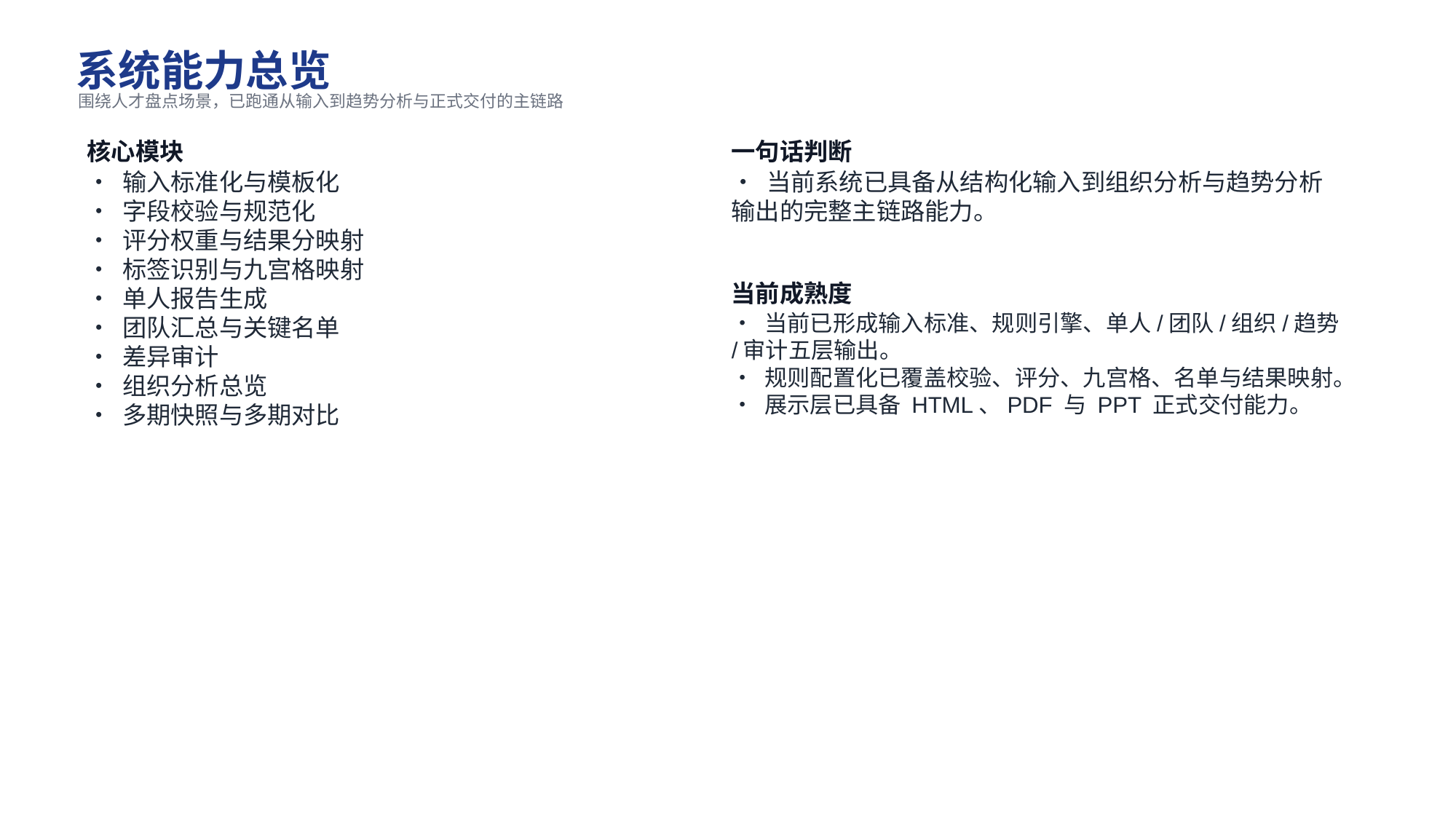

系统能力总览
围绕人才盘点场景，已跑通从输入到趋势分析与正式交付的主链路
核心模块
一句话判断
• 输入标准化与模板化
• 字段校验与规范化
• 评分权重与结果分映射
• 标签识别与九宫格映射
• 单人报告生成
• 团队汇总与关键名单
• 差异审计
• 组织分析总览
• 多期快照与多期对比
• 当前系统已具备从结构化输入到组织分析与趋势分析输出的完整主链路能力。
当前成熟度
• 当前已形成输入标准、规则引擎、单人/团队/组织/趋势/审计五层输出。
• 规则配置化已覆盖校验、评分、九宫格、名单与结果映射。
• 展示层已具备 HTML、PDF 与 PPT 正式交付能力。